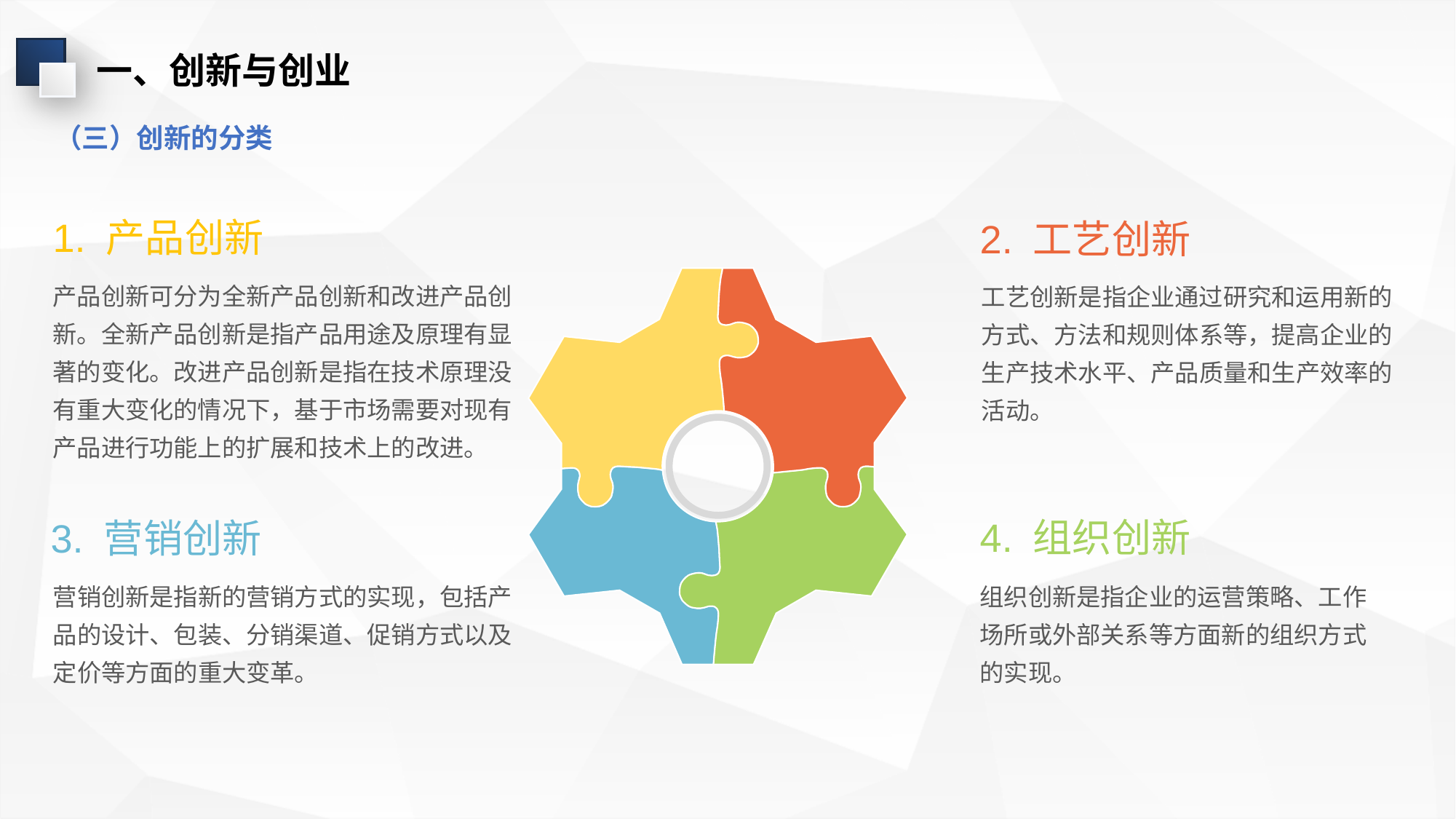

一、创新与创业
（三）创新的分类
1. 产品创新
2. 工艺创新
产品创新可分为全新产品创新和改进产品创新。全新产品创新是指产品用途及原理有显著的变化。改进产品创新是指在技术原理没有重大变化的情况下，基于市场需要对现有产品进行功能上的扩展和技术上的改进。
工艺创新是指企业通过研究和运用新的方式、方法和规则体系等，提高企业的生产技术水平、产品质量和生产效率的活动。

4. 组织创新
3. 营销创新
营销创新是指新的营销方式的实现，包括产品的设计、包装、分销渠道、促销方式以及定价等方面的重大变革。
组织创新是指企业的运营策略、工作场所或外部关系等方面新的组织方式的实现。